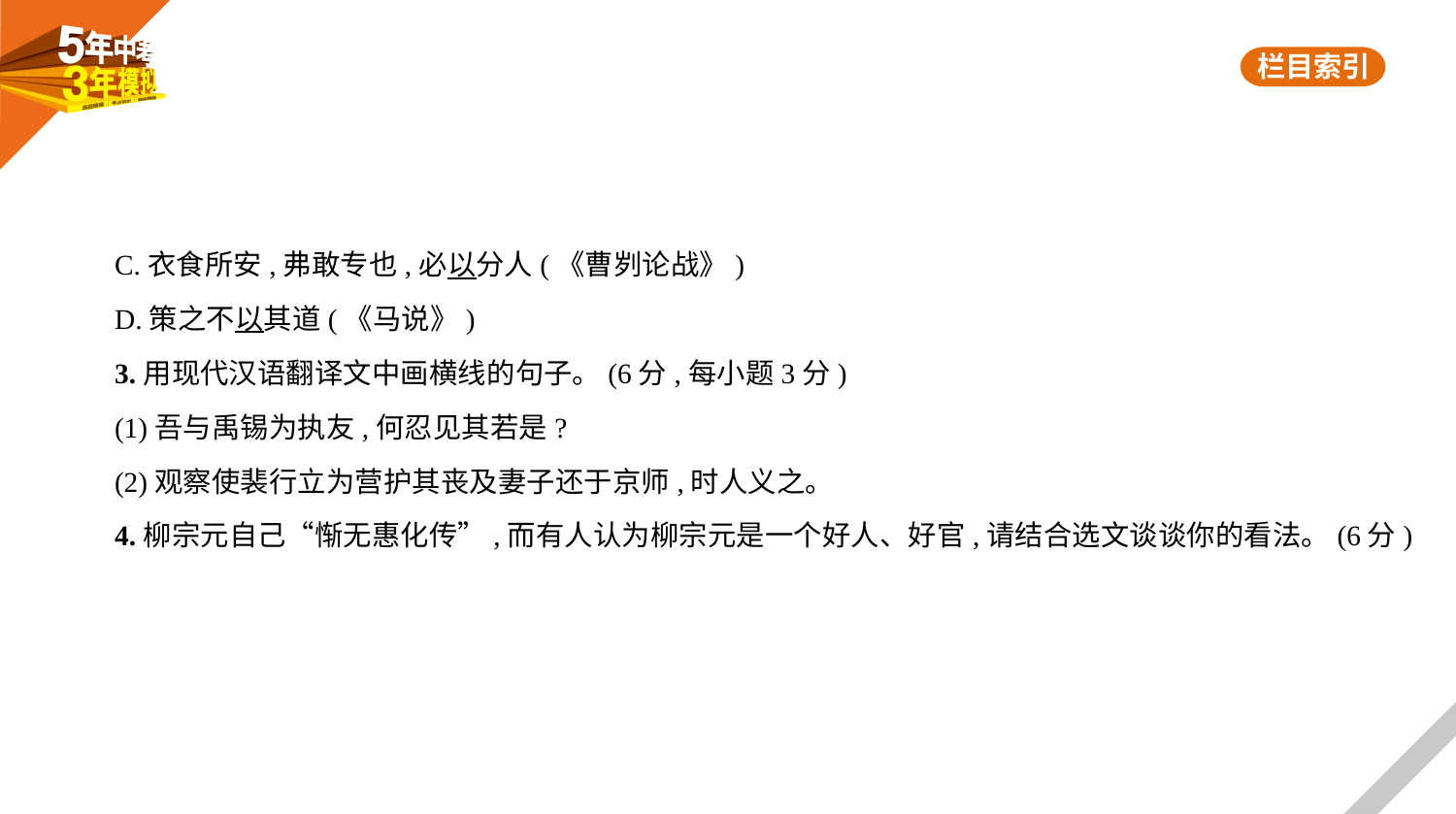

C.衣食所安,弗敢专也,必以分人(《曹刿论战》)
D.策之不以其道(《马说》)
3.用现代汉语翻译文中画横线的句子。(6分,每小题3分)
(1)吾与禹锡为执友,何忍见其若是?
(2)观察使裴行立为营护其丧及妻子还于京师,时人义之。
4.柳宗元自己“惭无惠化传”,而有人认为柳宗元是一个好人、好官,请结合选文谈谈你的看法。(6分)